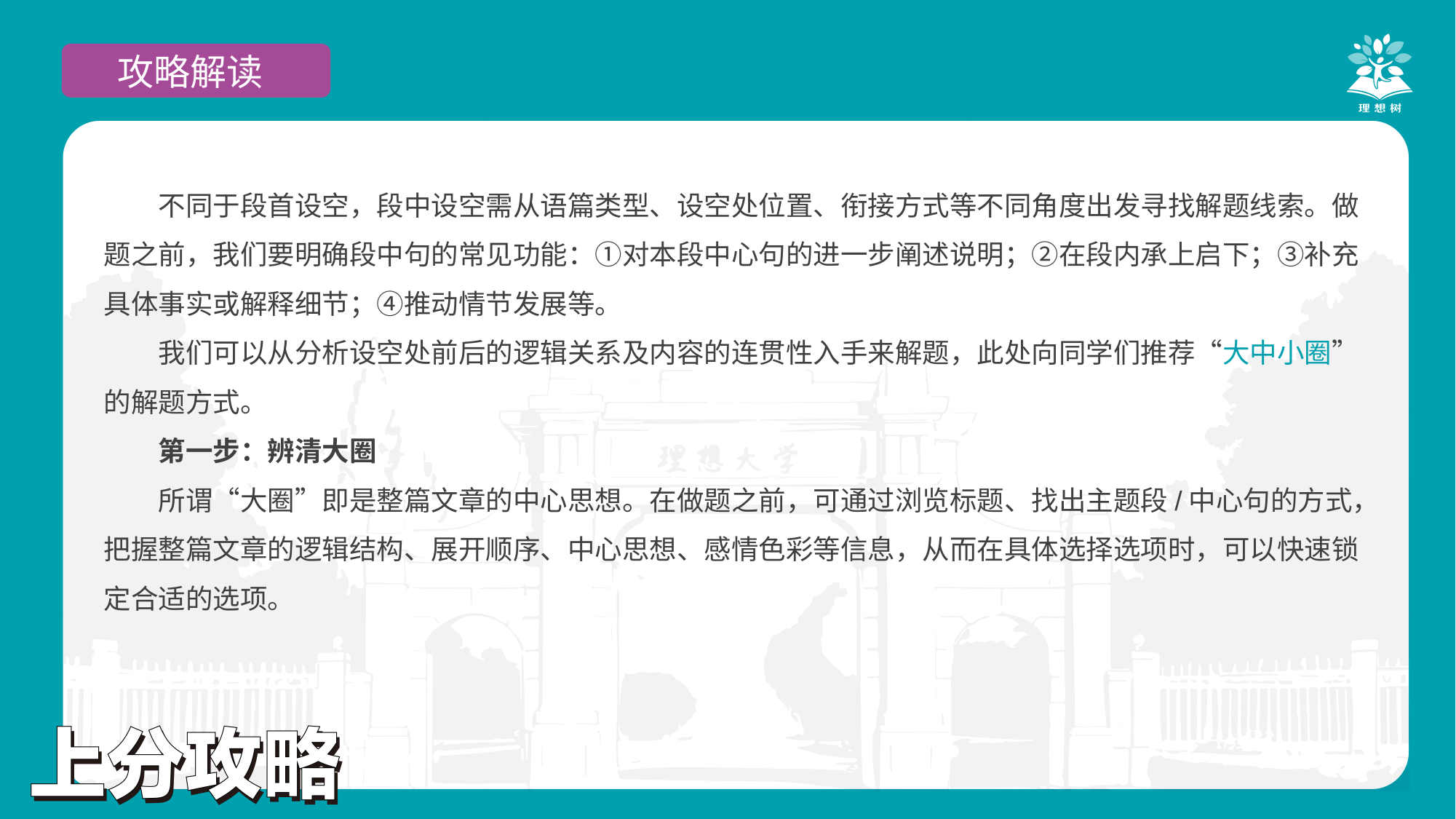

攻略解读
不同于段首设空，段中设空需从语篇类型、设空处位置、衔接方式等不同角度出发寻找解题线索。做题之前，我们要明确段中句的常见功能：①对本段中心句的进一步阐述说明；②在段内承上启下；③补充具体事实或解释细节；④推动情节发展等。
我们可以从分析设空处前后的逻辑关系及内容的连贯性入手来解题，此处向同学们推荐“大中小圈”的解题方式。
第一步：辨清大圈
所谓“大圈”即是整篇文章的中心思想。在做题之前，可通过浏览标题、找出主题段/中心句的方式，把握整篇文章的逻辑结构、展开顺序、中心思想、感情色彩等信息，从而在具体选择选项时，可以快速锁定合适的选项。